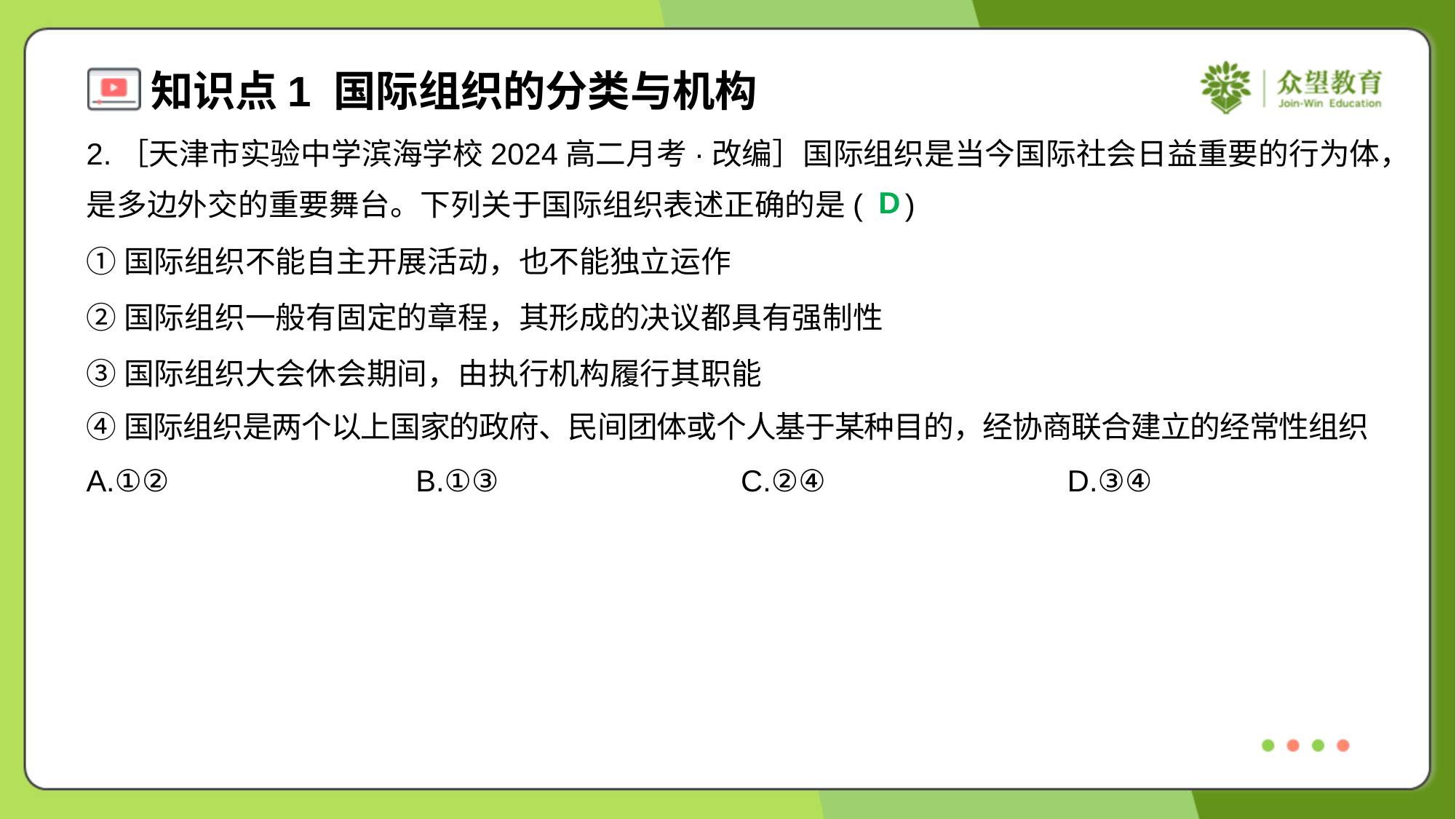

2.［天津市实验中学滨海学校2024高二月考·改编］国际组织是当今国际社会日益重要的行为体，
是多边外交的重要舞台。下列关于国际组织表述正确的是(     )
D
①国际组织不能自主开展活动，也不能独立运作
②国际组织一般有固定的章程，其形成的决议都具有强制性
③国际组织大会休会期间，由执行机构履行其职能
④国际组织是两个以上国家的政府、民间团体或个人基于某种目的，经协商联合建立的经常性组织
A.①②	B.①③	C.②④	D.③④